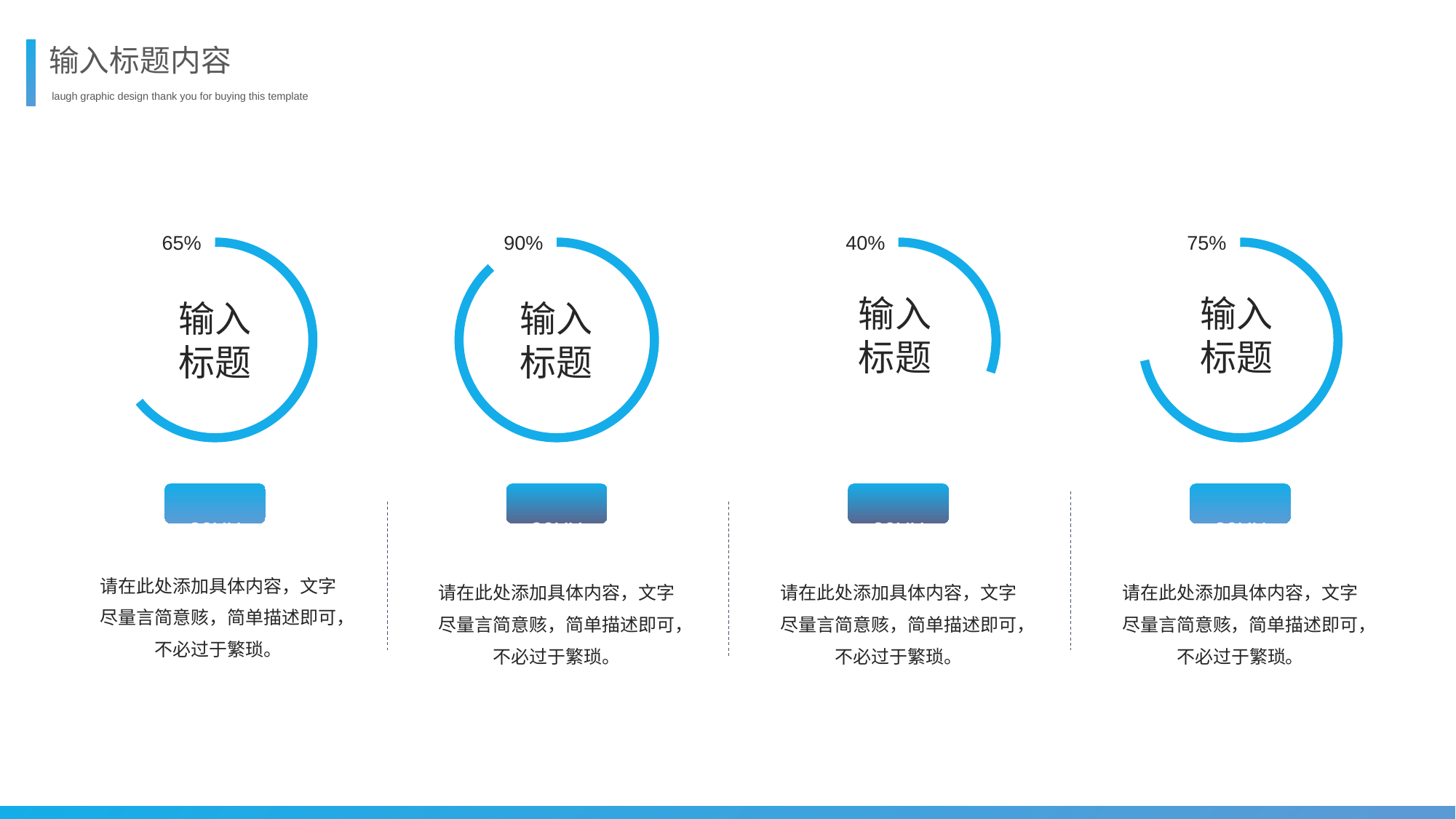

输入标题内容

laugh graphic design thank you for buying this template

65%
90%
40%
75%

输入
标题
输入
标题
输入
标题
输入
标题
    20XX
    20XX
    20XX
    20XX
请在此处添加具体内容，文字尽量言简意赅，简单描述即可，不必过于繁琐。
请在此处添加具体内容，文字尽量言简意赅，简单描述即可，不必过于繁琐。
请在此处添加具体内容，文字尽量言简意赅，简单描述即可，不必过于繁琐。
请在此处添加具体内容，文字尽量言简意赅，简单描述即可，不必过于繁琐。